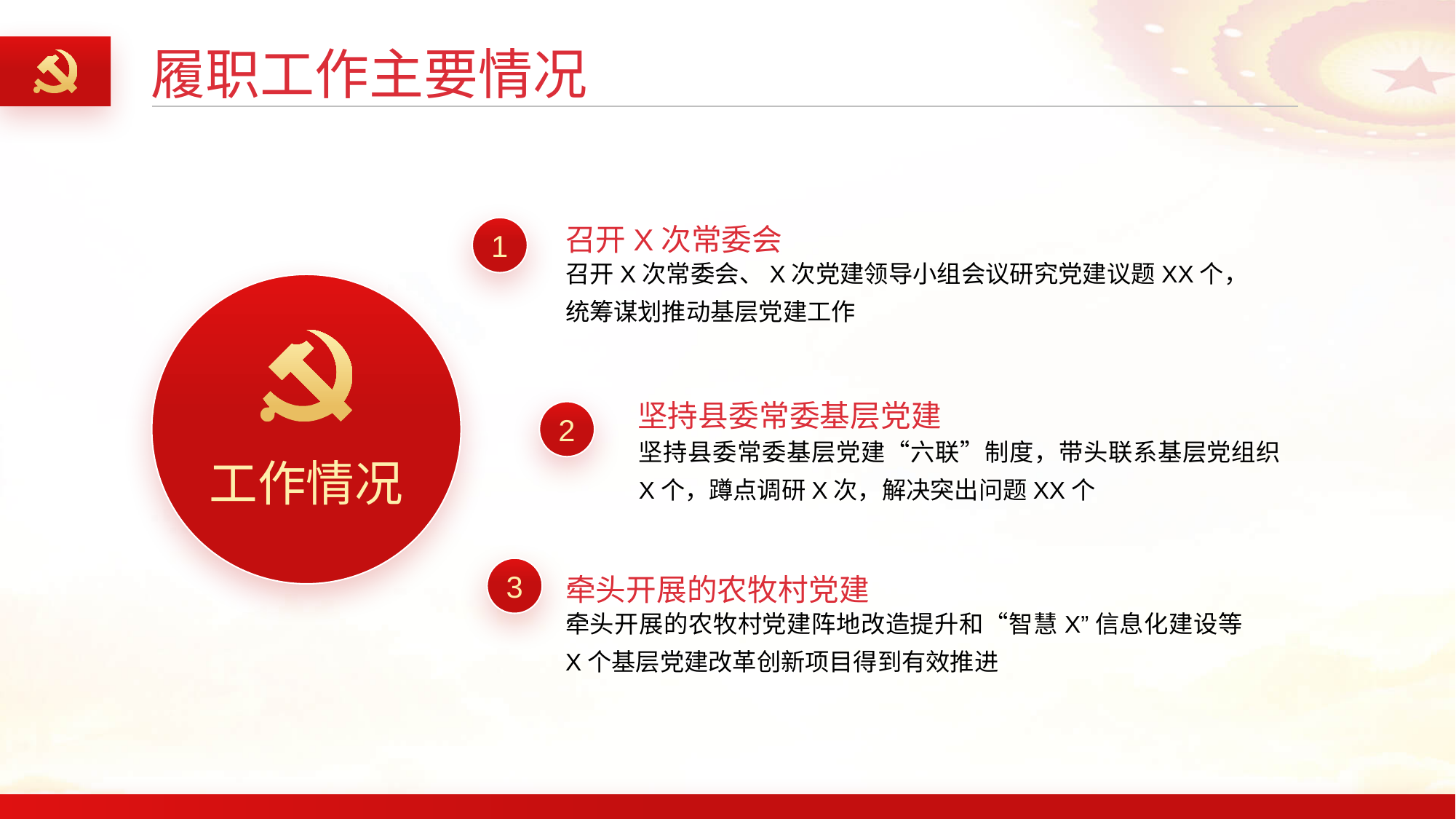

履职工作主要情况

召开X次常委会
1
召开X次常委会、X次党建领导小组会议研究党建议题XX个，统筹谋划推动基层党建工作

坚持县委常委基层党建
2
坚持县委常委基层党建“六联”制度，带头联系基层党组织X个，蹲点调研X次，解决突出问题XX个
工作情况
牵头开展的农牧村党建
3
牵头开展的农牧村党建阵地改造提升和“智慧X”信息化建设等X个基层党建改革创新项目得到有效推进